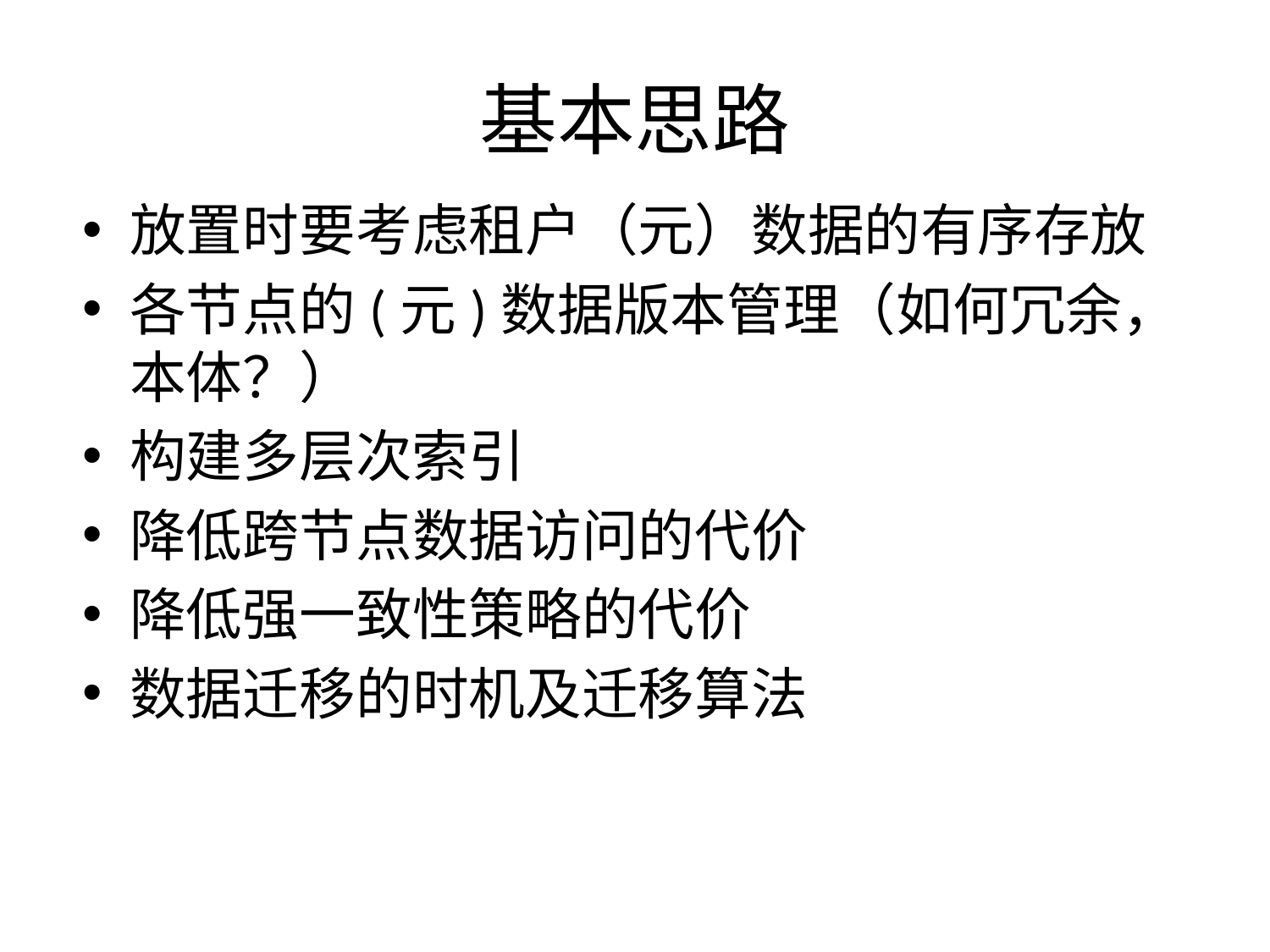

# 基本思路
放置时要考虑租户（元）数据的有序存放
各节点的(元)数据版本管理（如何冗余，本体？）
构建多层次索引
降低跨节点数据访问的代价
降低强一致性策略的代价
数据迁移的时机及迁移算法